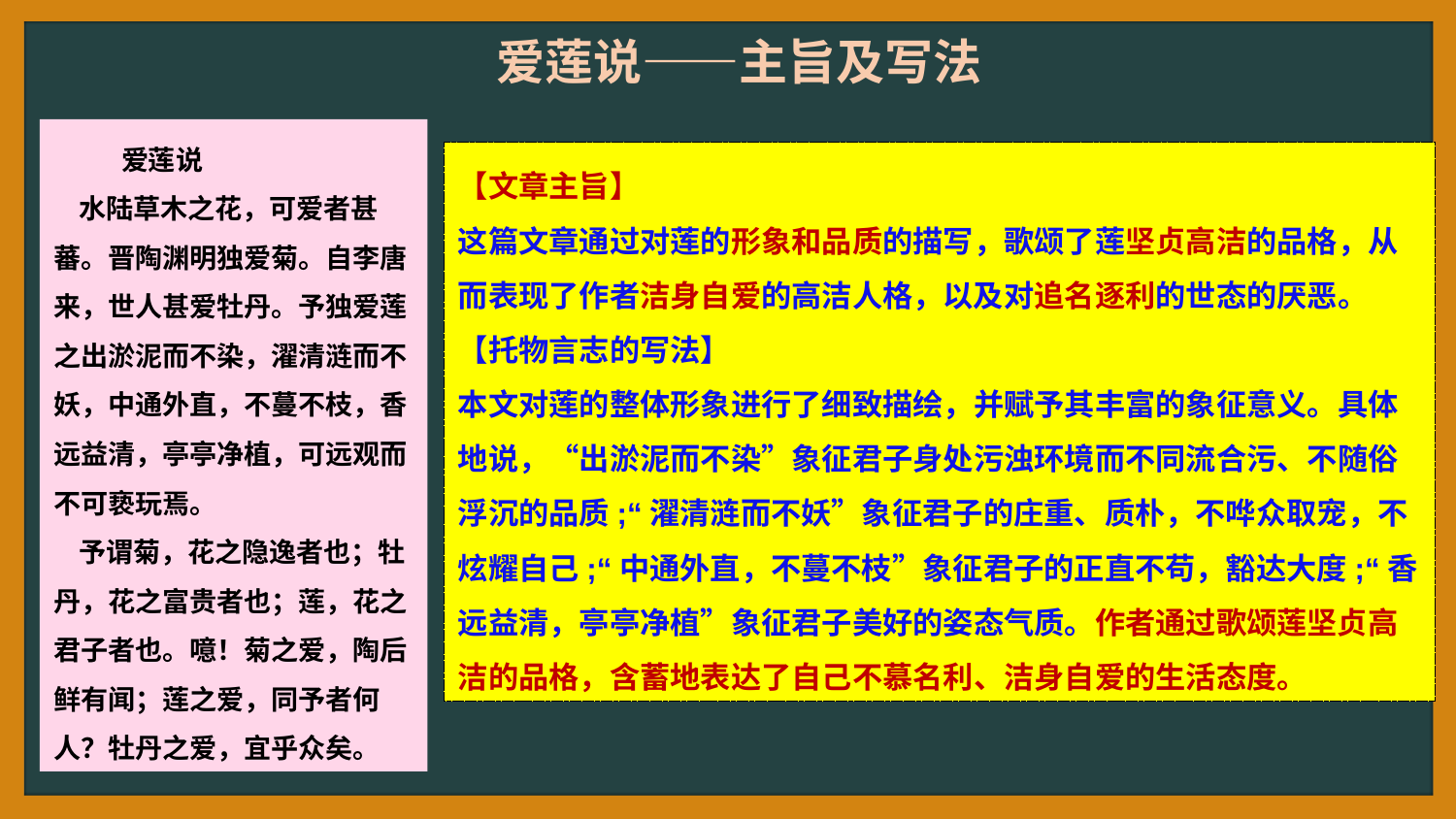

爱莲说——主旨及写法
          爱莲说
   水陆草木之花，可爱者甚蕃。晋陶渊明独爱菊。自李唐来，世人甚爱牡丹。予独爱莲之出淤泥而不染，濯清涟而不妖，中通外直，不蔓不枝，香远益清，亭亭净植，可远观而不可亵玩焉。
   予谓菊，花之隐逸者也；牡丹，花之富贵者也；莲，花之君子者也。噫！菊之爱，陶后鲜有闻；莲之爱，同予者何人？牡丹之爱，宜乎众矣。
【文章主旨】
这篇文章通过对莲的形象和品质的描写，歌颂了莲坚贞高洁的品格，从而表现了作者洁身自爱的高洁人格，以及对追名逐利的世态的厌恶。
【托物言志的写法】
本文对莲的整体形象进行了细致描绘，并赋予其丰富的象征意义。具体地说，“出淤泥而不染”象征君子身处污浊环境而不同流合污、不随俗浮沉的品质;“濯清涟而不妖”象征君子的庄重、质朴，不哗众取宠，不炫耀自己;“中通外直，不蔓不枝”象征君子的正直不苟，豁达大度;“香远益清，亭亭净植”象征君子美好的姿态气质。作者通过歌颂莲坚贞高洁的品格，含蓄地表达了自己不慕名利、洁身自爱的生活态度。